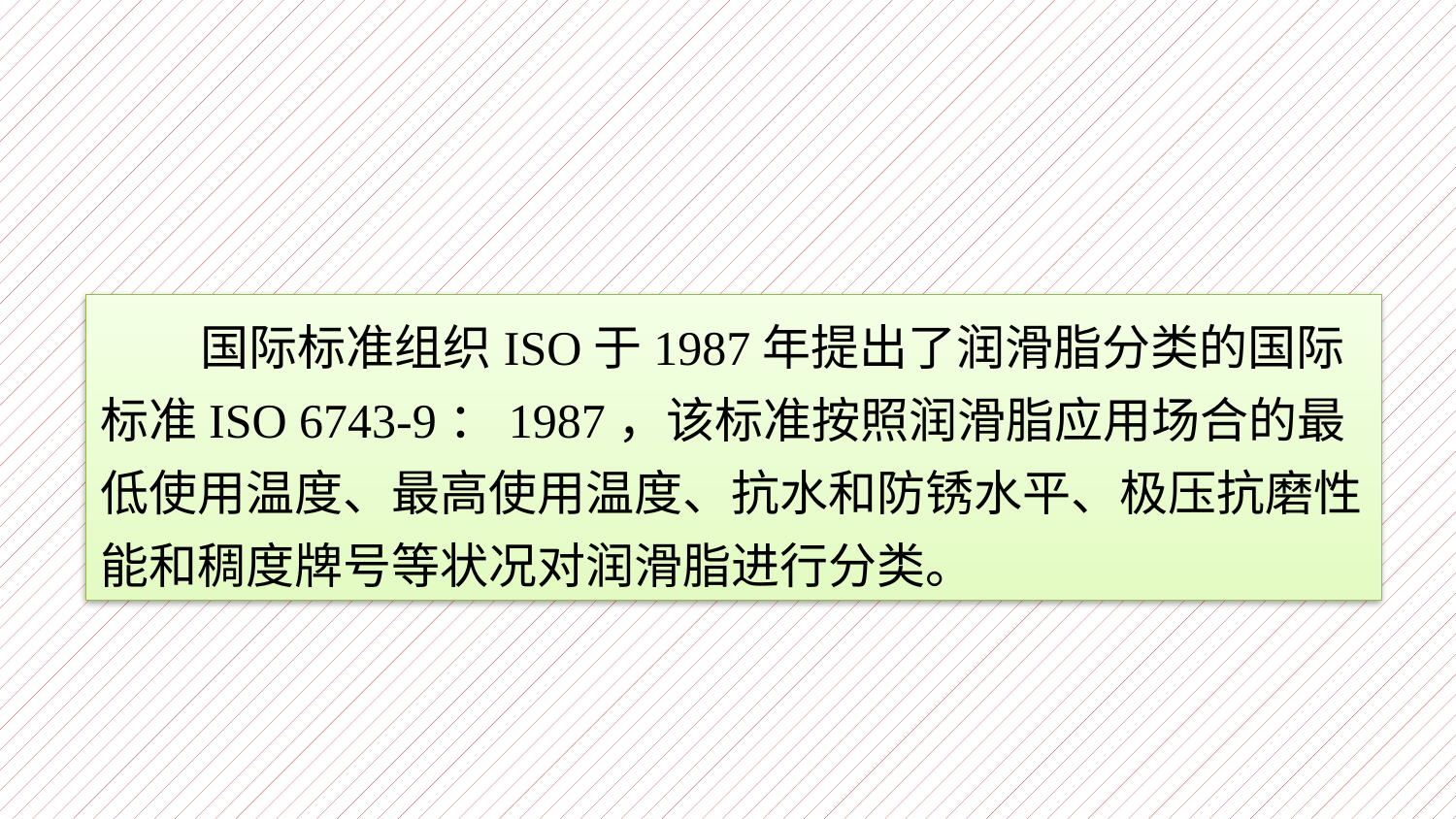

国际标准组织ISO于1987年提出了润滑脂分类的国际标准ISO 6743-9：1987，该标准按照润滑脂应用场合的最低使用温度、最高使用温度、抗水和防锈水平、极压抗磨性能和稠度牌号等状况对润滑脂进行分类。